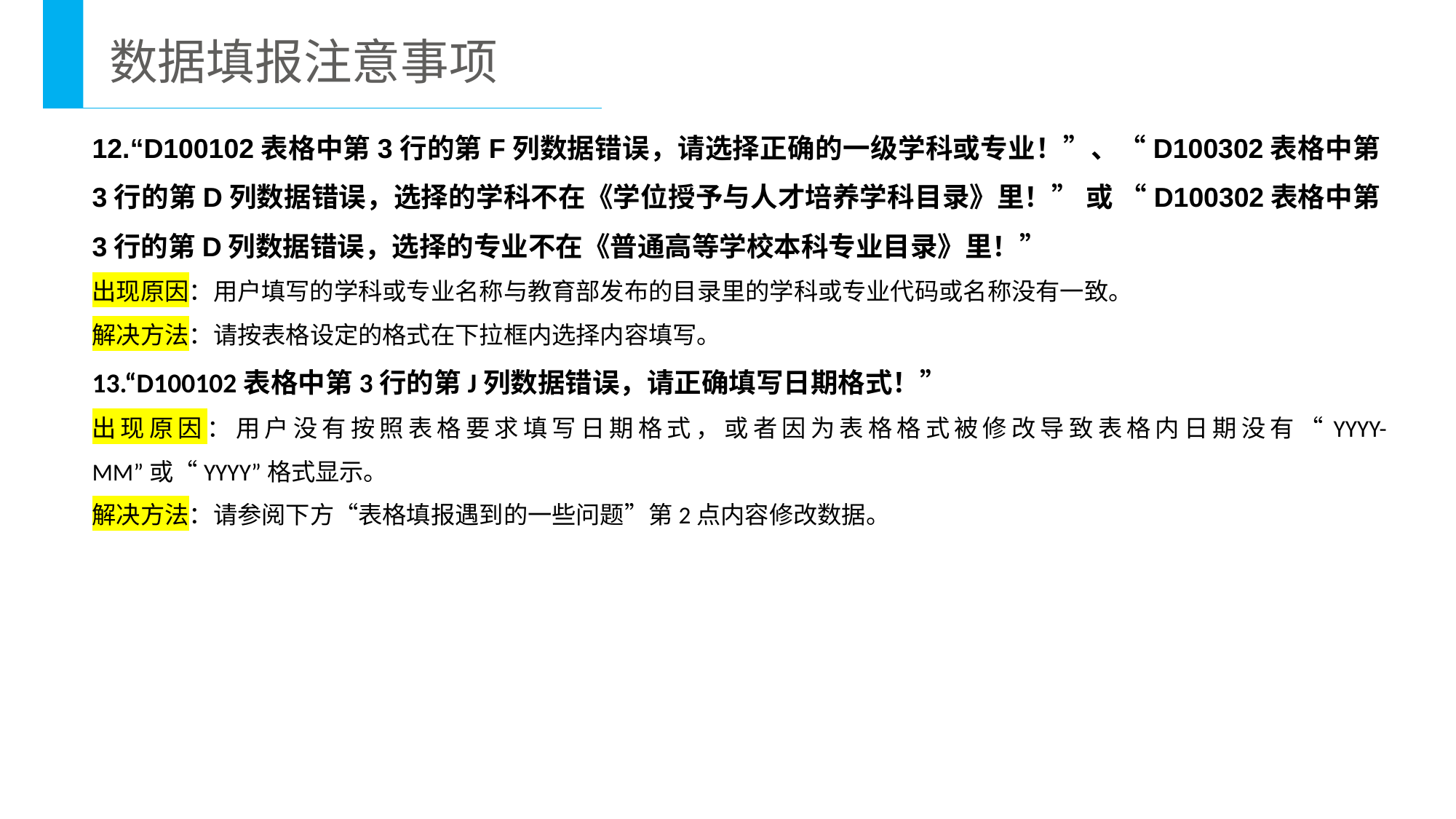

数据填报注意事项
12.“D100102表格中第3行的第F列数据错误，请选择正确的一级学科或专业！”、“D100302表格中第3行的第D列数据错误，选择的学科不在《学位授予与人才培养学科目录》里！” 或 “D100302表格中第3行的第D列数据错误，选择的专业不在《普通高等学校本科专业目录》里！”
出现原因：用户填写的学科或专业名称与教育部发布的目录里的学科或专业代码或名称没有一致。
解决方法：请按表格设定的格式在下拉框内选择内容填写。
13.“D100102表格中第3行的第J列数据错误，请正确填写日期格式！”
出现原因：用户没有按照表格要求填写日期格式，或者因为表格格式被修改导致表格内日期没有“YYYY-MM”或“YYYY”格式显示。
解决方法：请参阅下方“表格填报遇到的一些问题”第2点内容修改数据。